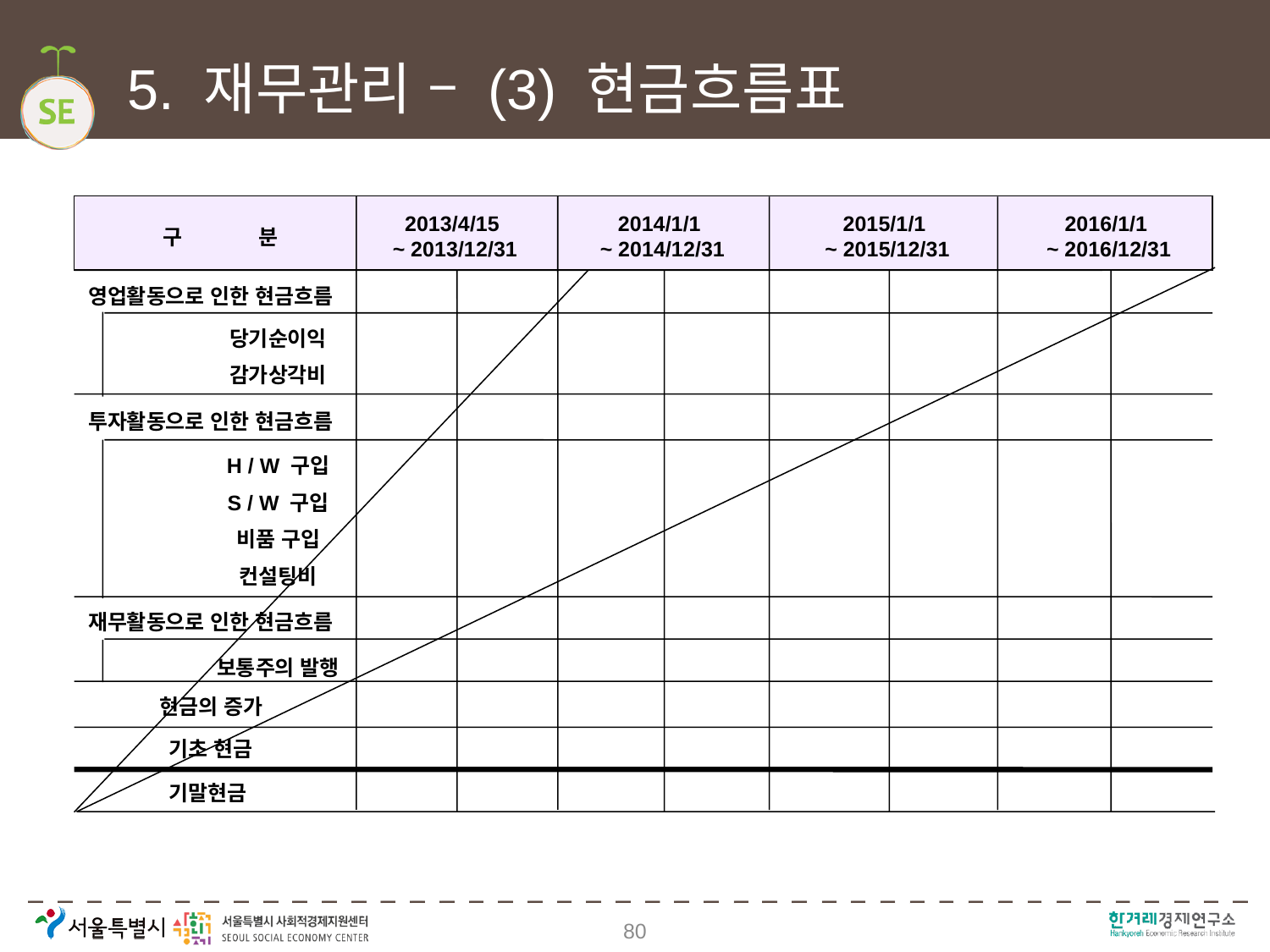

# 5. 재무관리 – (3) 현금흐름표

2013/4/15
~ 2013/12/31
2014/1/1
~ 2014/12/31
2015/1/1
~ 2015/12/31
2016/1/1
~ 2016/12/31
구             분
영업활동으로 인한 현금흐름

당기순이익
감가상각비

투자활동으로 인한 현금흐름
H / W 구입
S / W 구입
비품 구입
컨설팅비

재무활동으로 인한 현금흐름

보통주의 발행

현금의 증가

기초 현금

기말현금

80